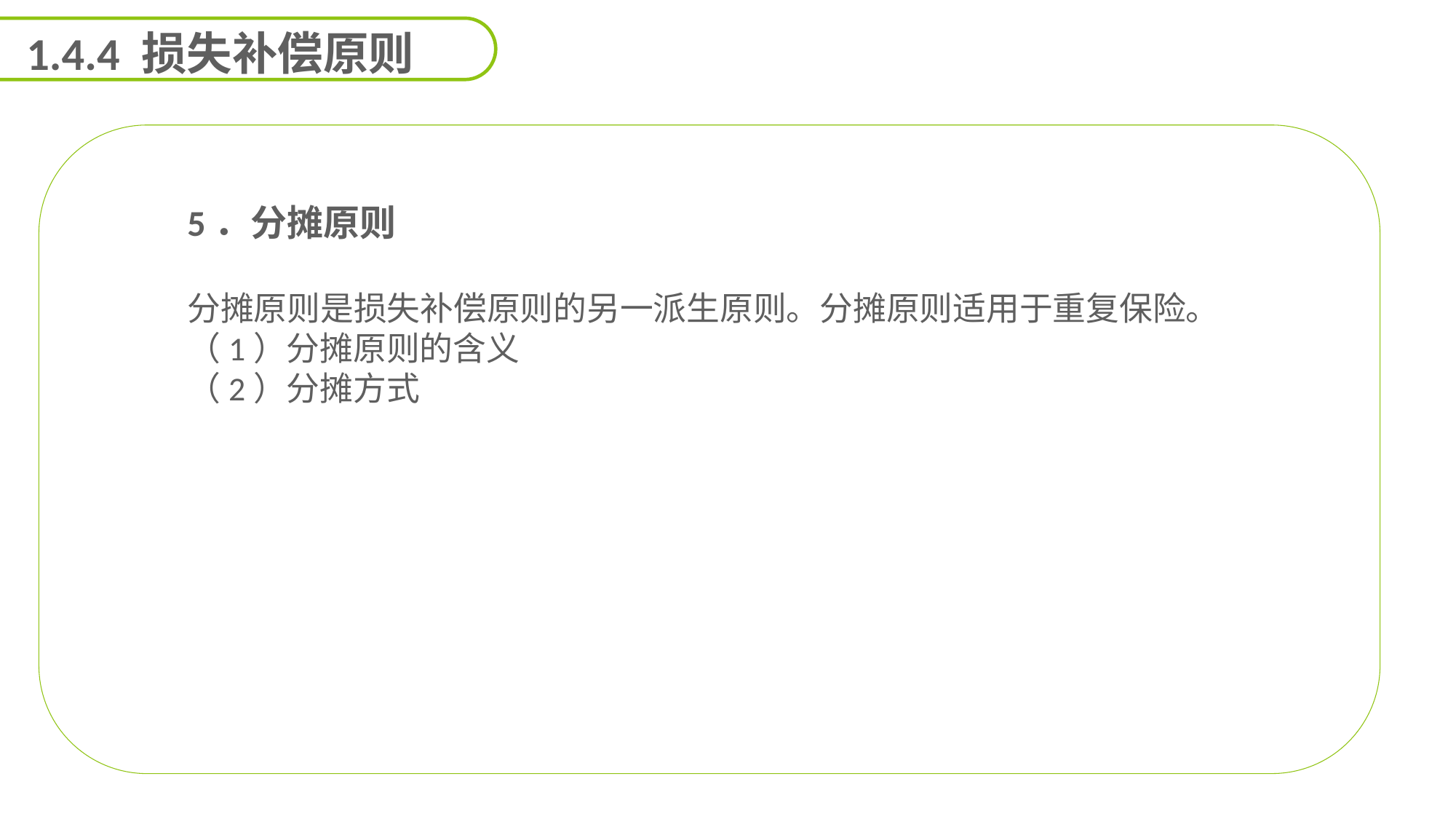

1.4.4 损失补偿原则

5．分摊原则

分摊原则是损失补偿原则的另一派生原则。分摊原则适用于重复保险。
（1）分摊原则的含义
（2）分摊方式
能力
目标
延迟符